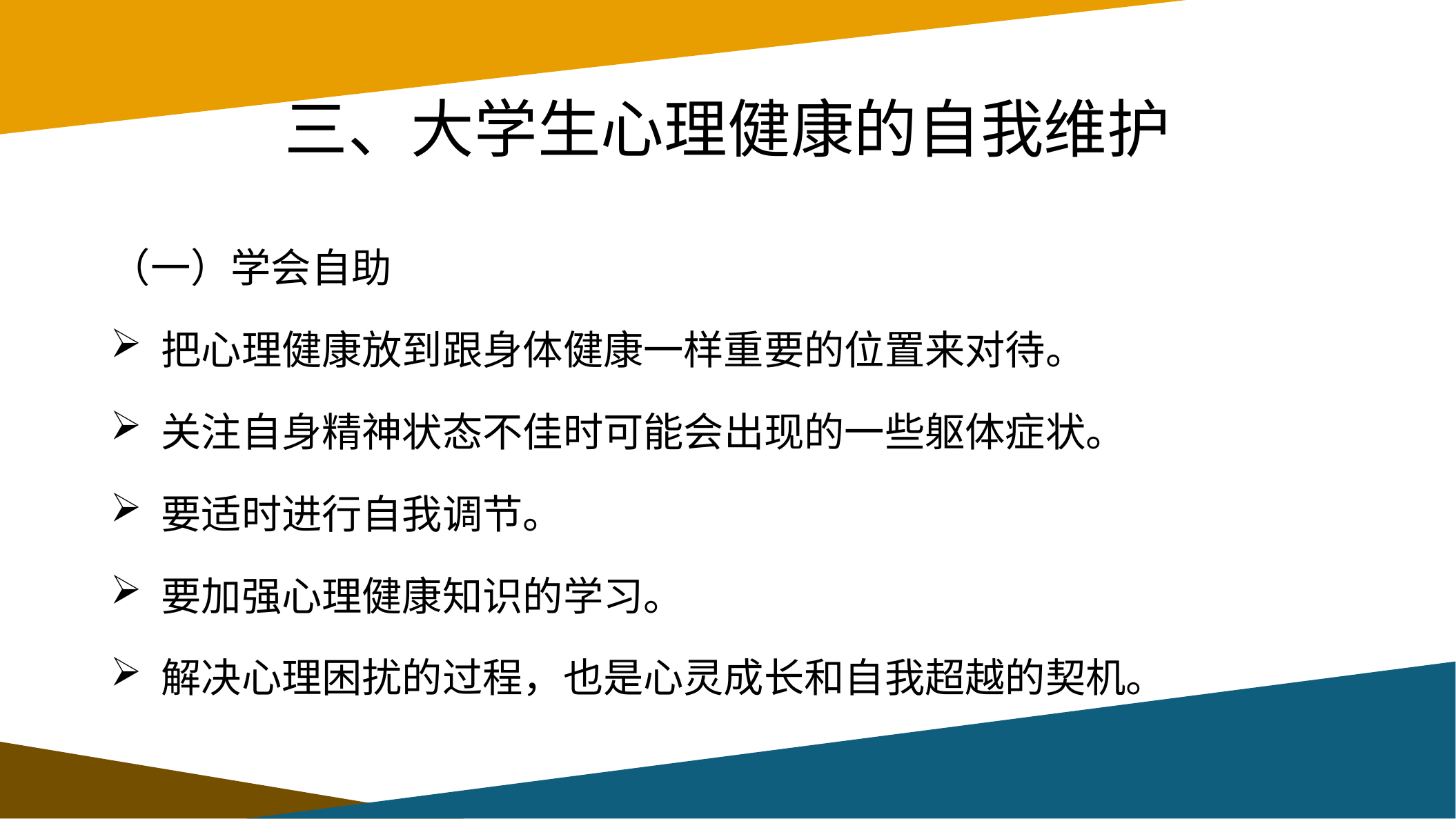

# 三、大学生心理健康的自我维护
（一）学会自助
 把心理健康放到跟身体健康一样重要的位置来对待。
 关注自身精神状态不佳时可能会出现的一些躯体症状。
 要适时进行自我调节。
 要加强心理健康知识的学习。
 解决心理困扰的过程，也是心灵成长和自我超越的契机。